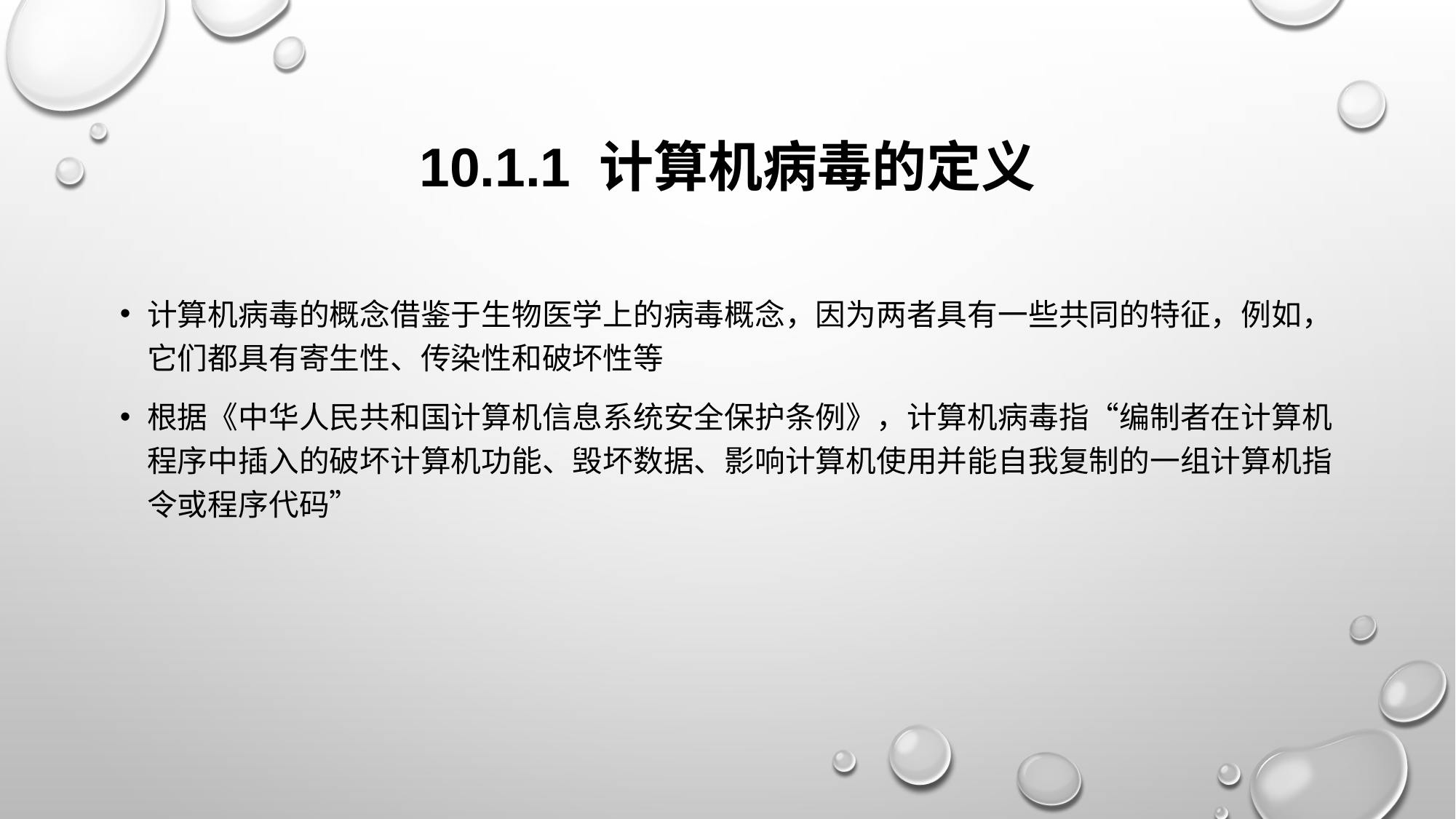

# 10.1.1 计算机病毒的定义
计算机病毒的概念借鉴于生物医学上的病毒概念，因为两者具有一些共同的特征，例如，它们都具有寄生性、传染性和破坏性等
根据《中华人民共和国计算机信息系统安全保护条例》，计算机病毒指“编制者在计算机程序中插入的破坏计算机功能、毁坏数据、影响计算机使用并能自我复制的一组计算机指令或程序代码”